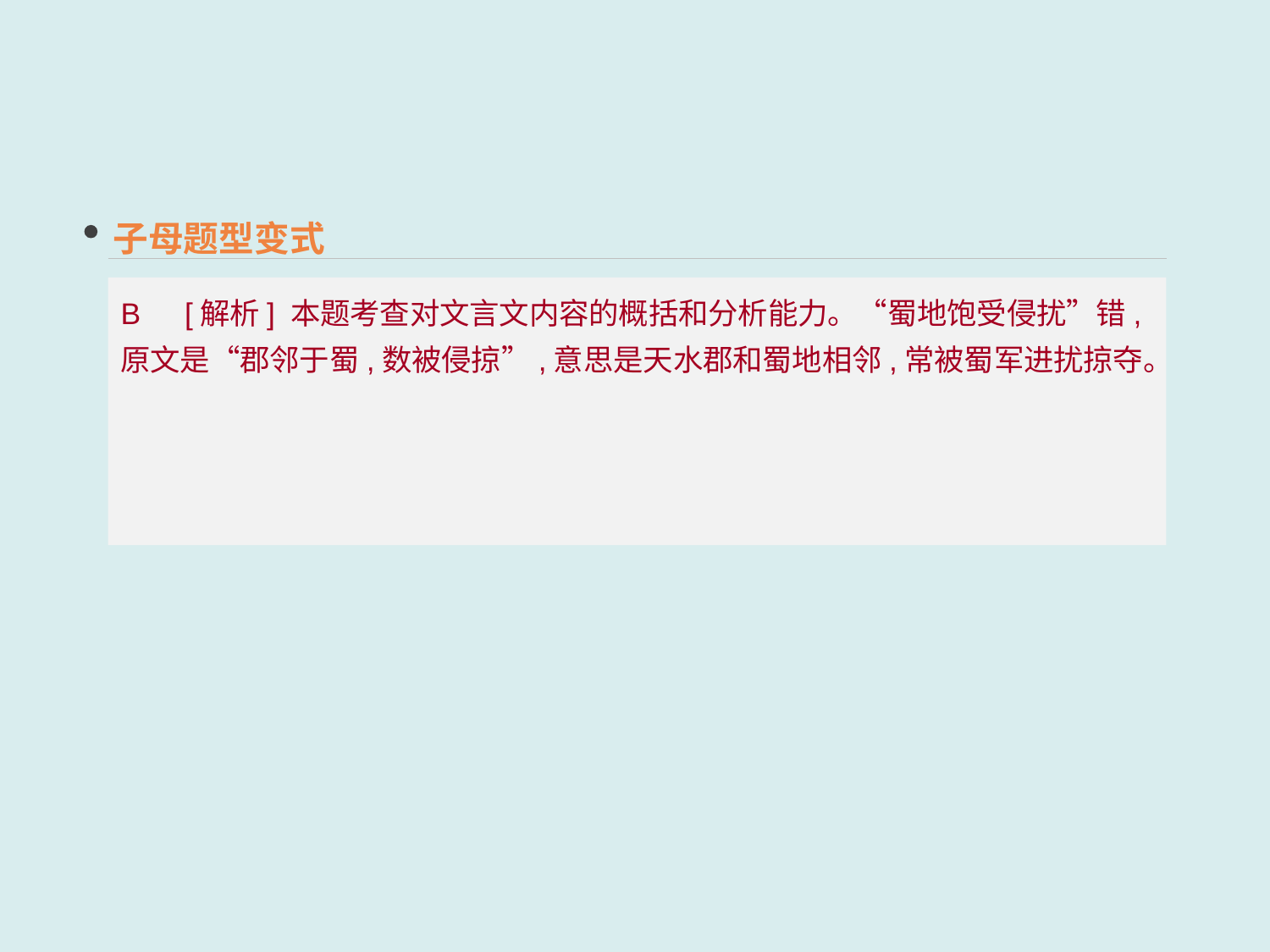

子母题型变式

B　[解析] 本题考查对文言文内容的概括和分析能力。“蜀地饱受侵扰”错,原文是“郡邻于蜀,数被侵掠”,意思是天水郡和蜀地相邻,常被蜀军进扰掠夺。